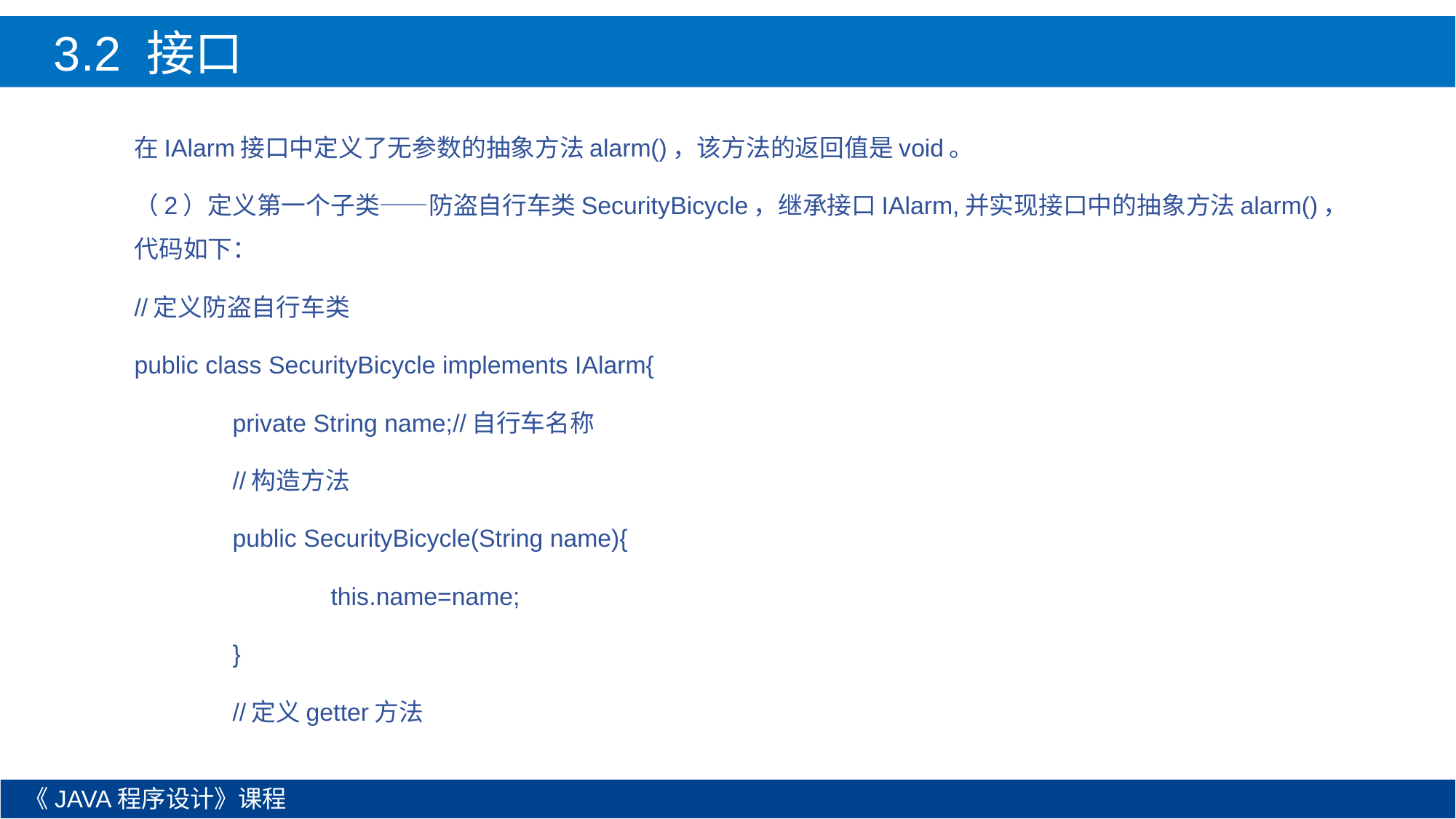

3.2 接口
在IAlarm接口中定义了无参数的抽象方法alarm()，该方法的返回值是void。
（2）定义第一个子类——防盗自行车类SecurityBicycle，继承接口IAlarm,并实现接口中的抽象方法alarm()，代码如下：
//定义防盗自行车类
public class SecurityBicycle implements IAlarm{
	private String name;//自行车名称
	//构造方法
	public SecurityBicycle(String name){
		this.name=name;
	}
	//定义getter方法
《JAVA程序设计》课程